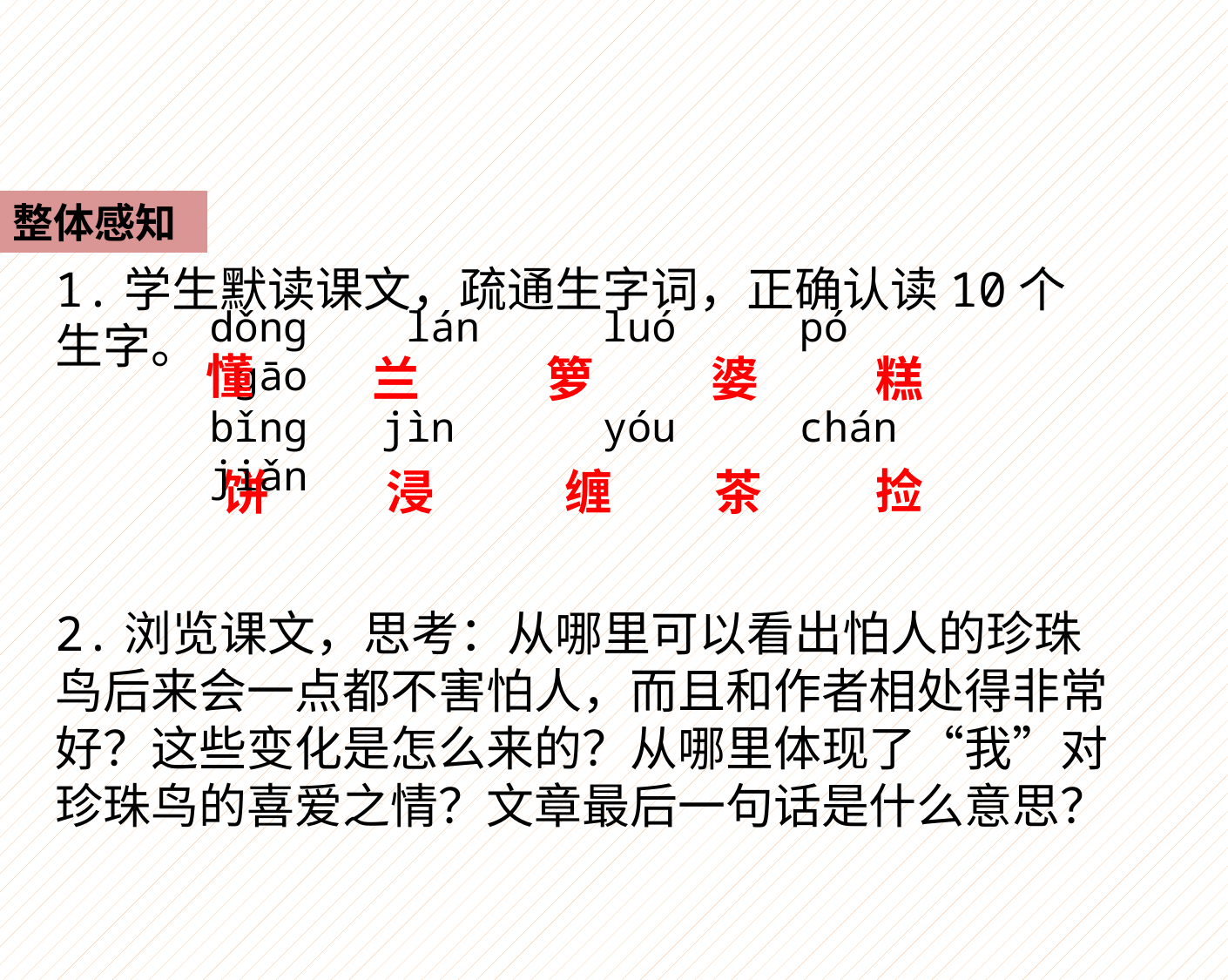

整体感知
1.学生默读课文，疏通生字词，正确认读10个生字。

2.浏览课文，思考：从哪里可以看出怕人的珍珠鸟后来会一点都不害怕人，而且和作者相处得非常好？这些变化是怎么来的？从哪里体现了“我”对珍珠鸟的喜爱之情？文章最后一句话是什么意思？
dǒng    lán     luó     pó      gāo
懂
兰
箩
婆
糕
bǐng   jìn      yóu     chán   jiǎn
捡
饼
浸
缠
茶